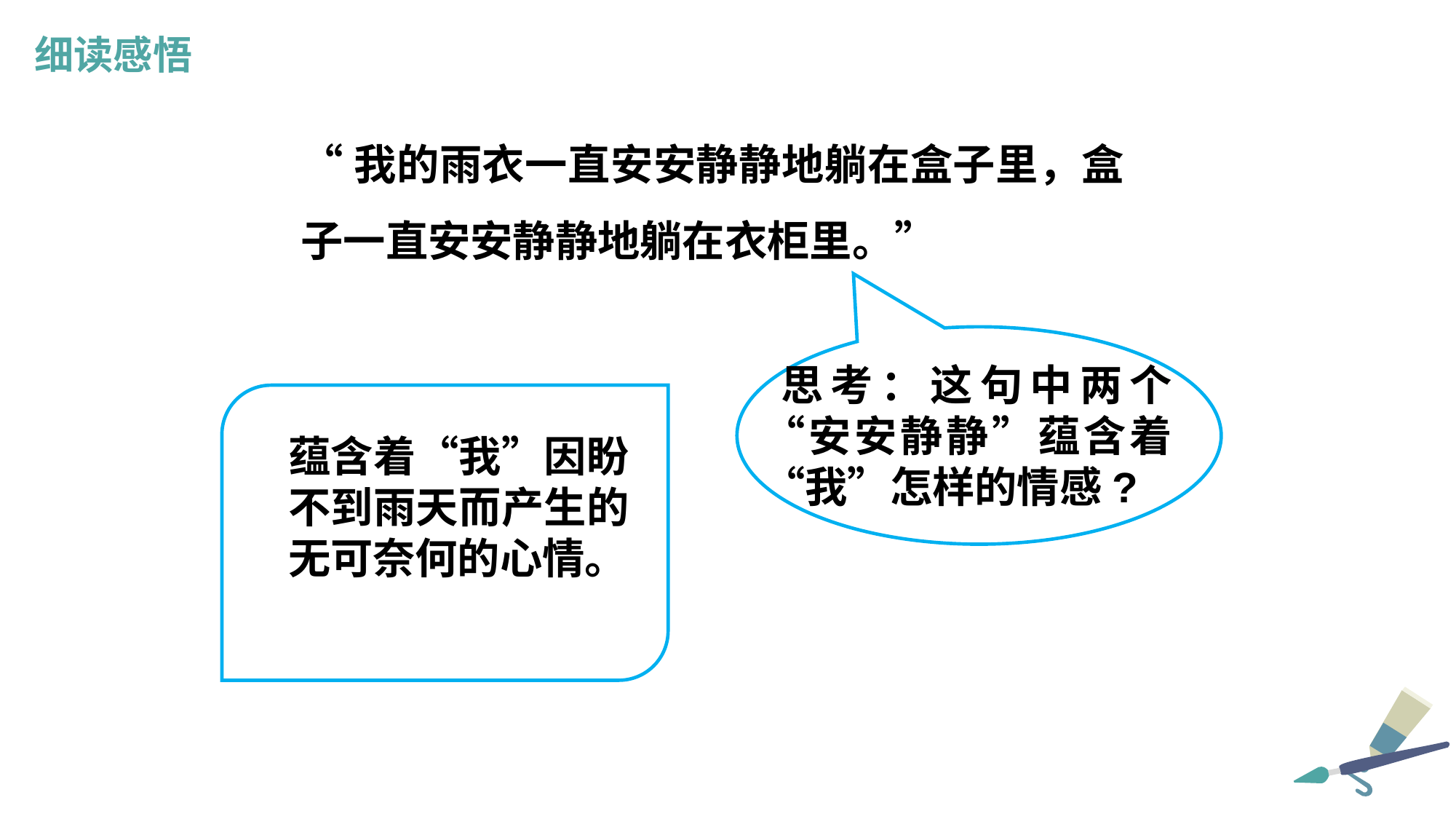

细读感悟
“我的雨衣一直安安静静地躺在盒子里，盒子一直安安静静地躺在衣柜里。”

思考：这句中两个“安安静静”蕴含着“我”怎样的情感?

蕴含着“我”因盼不到雨天而产生的无可奈何的心情。